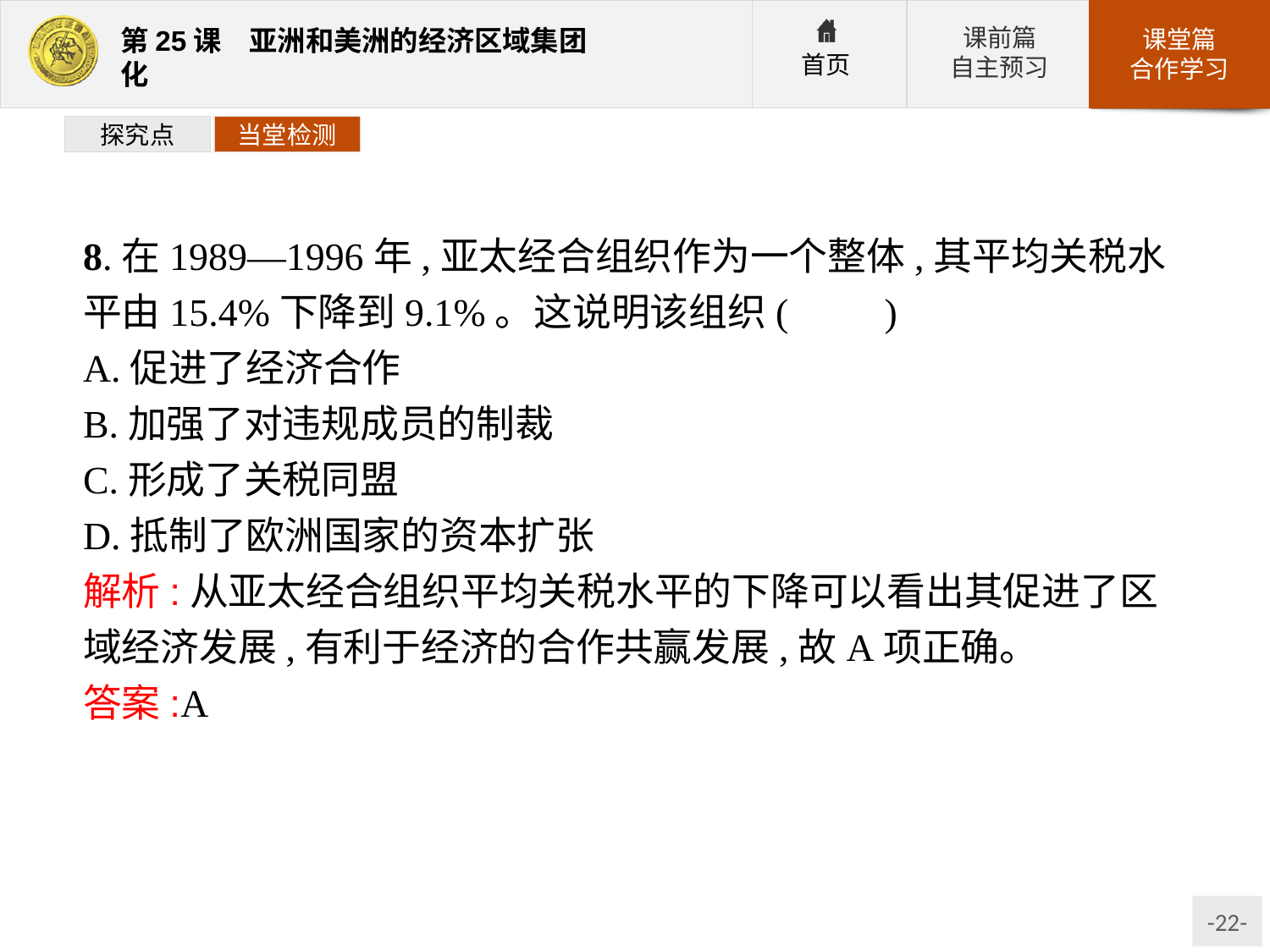

探究点
当堂检测
8.在1989—1996年,亚太经合组织作为一个整体,其平均关税水平由15.4%下降到9.1%。这说明该组织(　　)
A.促进了经济合作
B.加强了对违规成员的制裁
C.形成了关税同盟
D.抵制了欧洲国家的资本扩张
解析:从亚太经合组织平均关税水平的下降可以看出其促进了区域经济发展,有利于经济的合作共赢发展,故A项正确。
答案:A